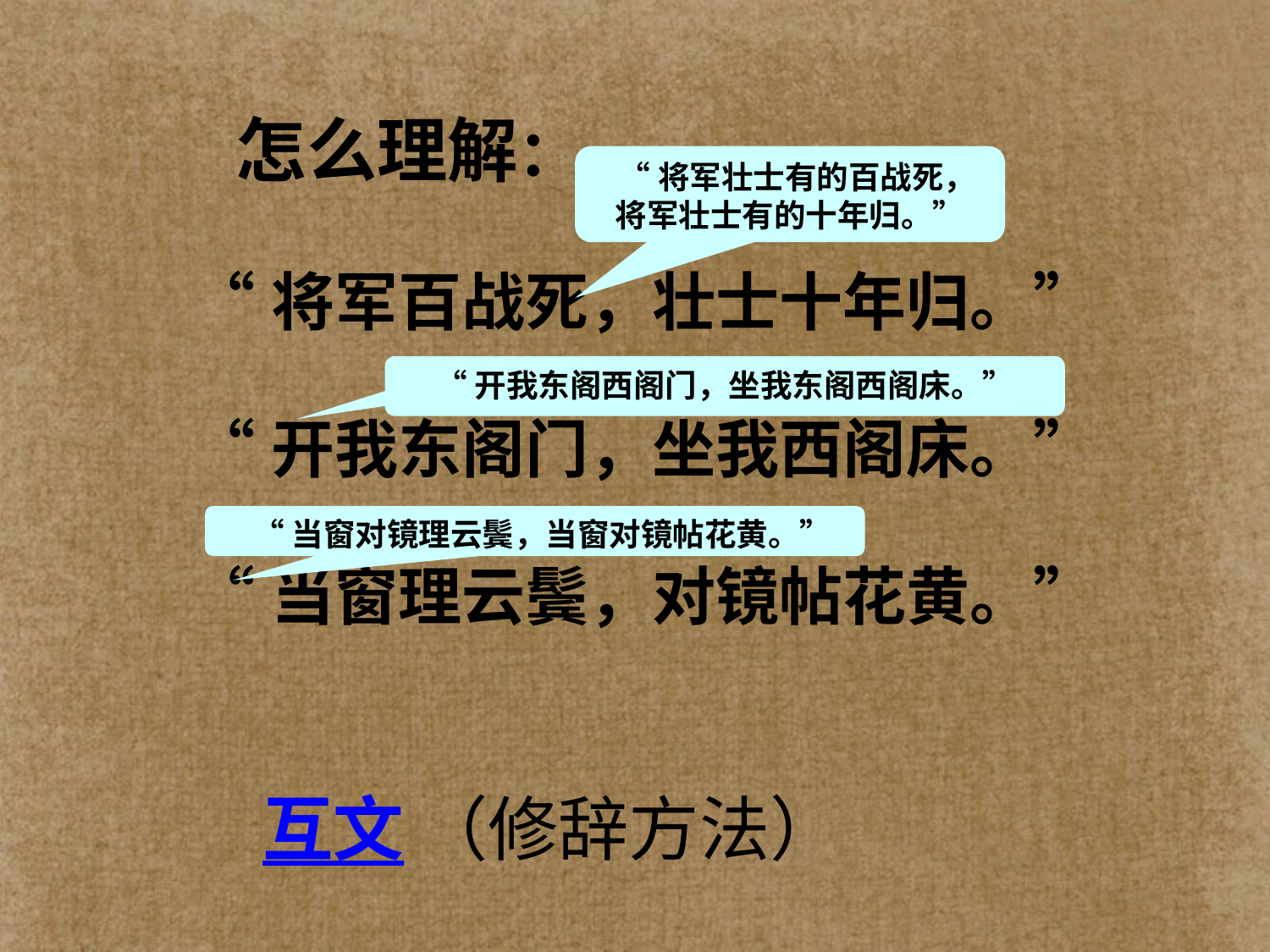

怎么理解：

   “将军百战死，壮士十年归。”

   “开我东阁门，坐我西阁床。”

   “当窗理云鬓，对镜帖花黄。”
  “将军壮士有的百战死，将军壮士有的十年归。”
   “开我东阁西阁门，坐我东阁西阁床。”
  “当窗对镜理云鬓，当窗对镜帖花黄。”
互文
（修辞方法）